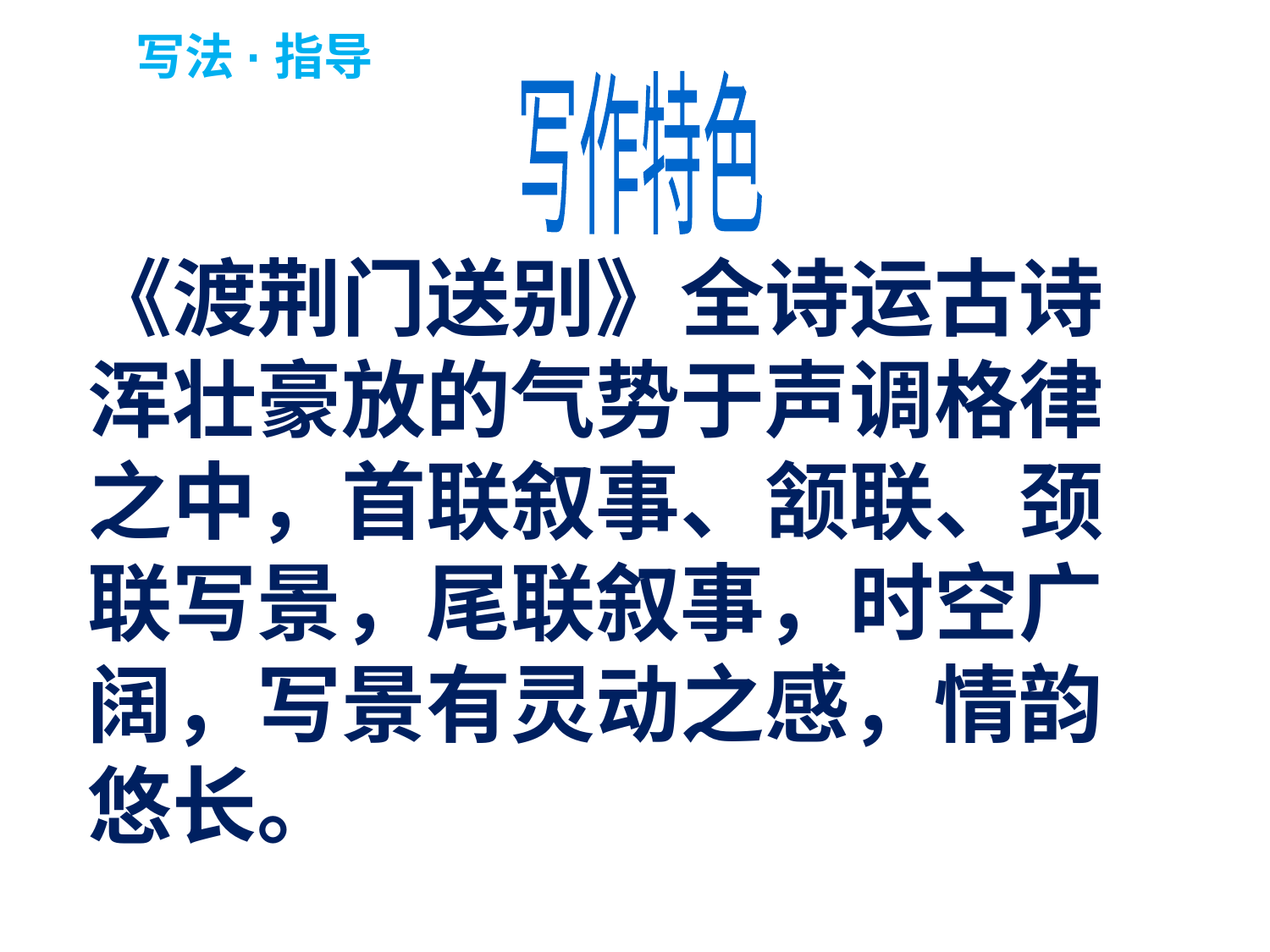

写法·指导
写作特色
《渡荆门送别》全诗运古诗浑壮豪放的气势于声调格律之中，首联叙事、颔联、颈联写景，尾联叙事，时空广阔，写景有灵动之感，情韵悠长。